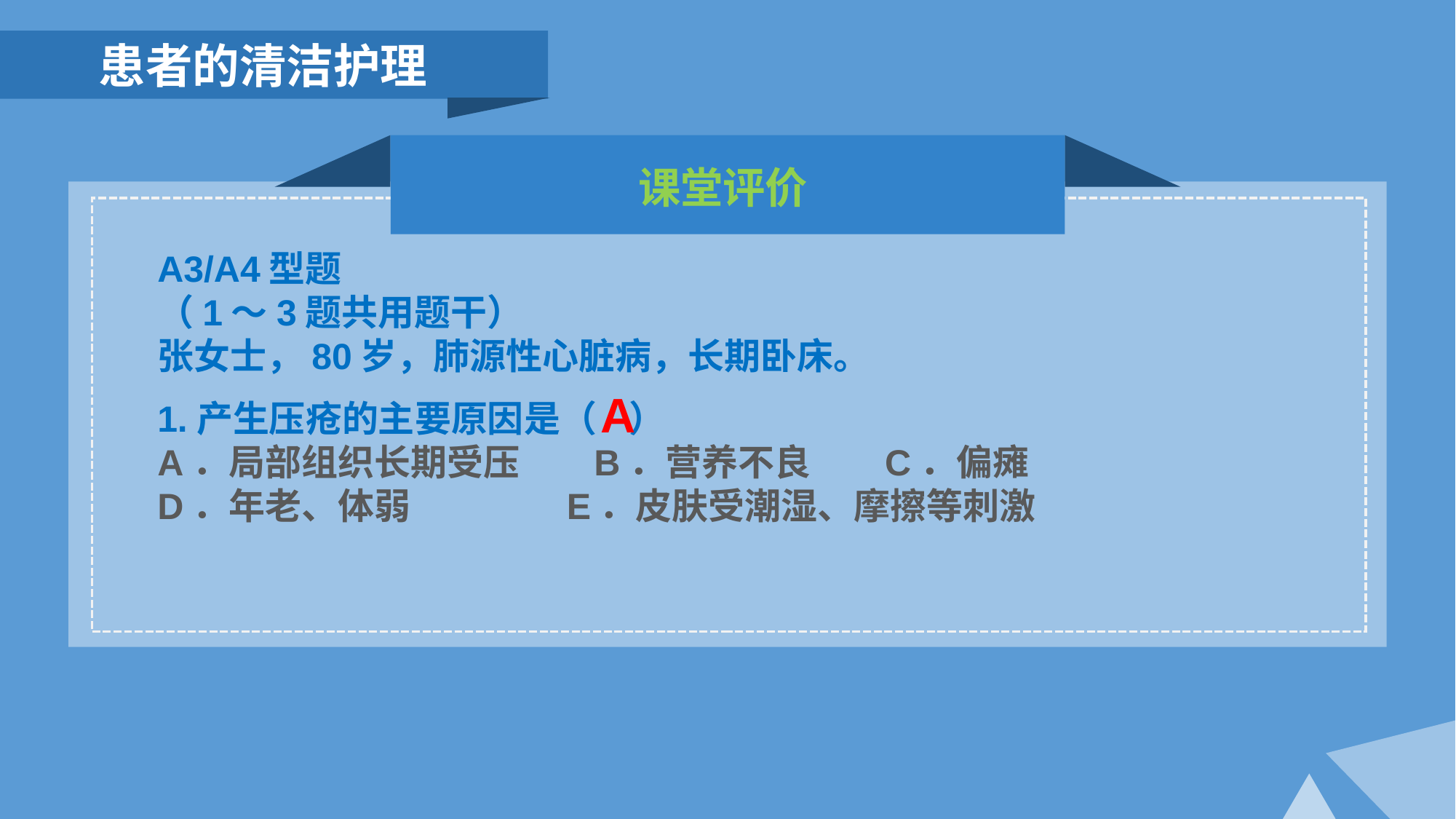

患者的清洁护理

课堂评价

A3/A4型题
（1～3题共用题干）
张女士，80岁，肺源性心脏病，长期卧床。
A
1.产生压疮的主要原因是（    ）
A．局部组织长期受压        B．营养不良        C．偏瘫                         D．年老、体弱                  E．皮肤受潮湿、摩擦等刺激